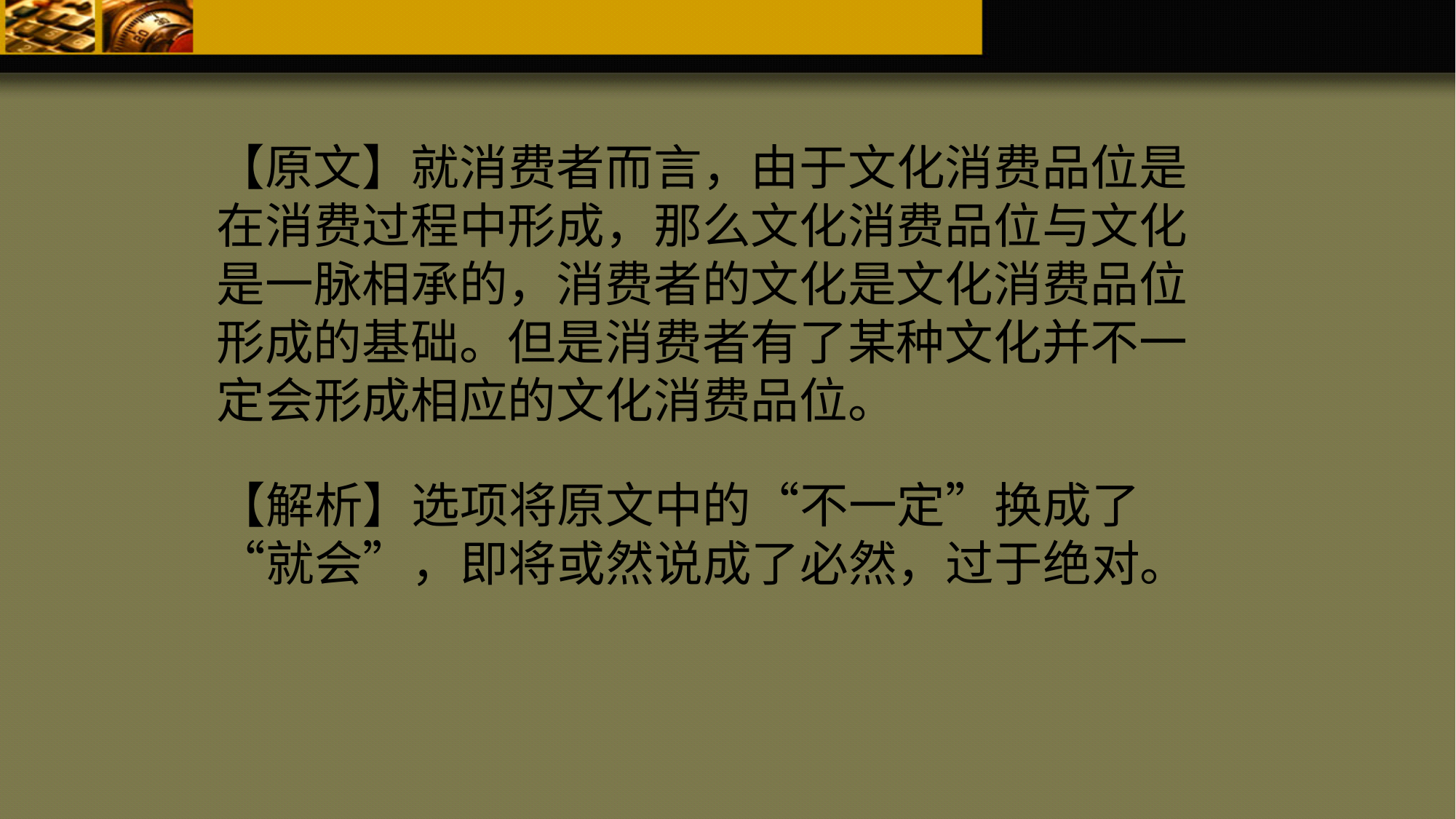

【原文】就消费者而言，由于文化消费品位是在消费过程中形成，那么文化消费品位与文化是一脉相承的，消费者的文化是文化消费品位形成的基础。但是消费者有了某种文化并不一定会形成相应的文化消费品位。
【解析】选项将原文中的“不一定”换成了“就会”，即将或然说成了必然，过于绝对。